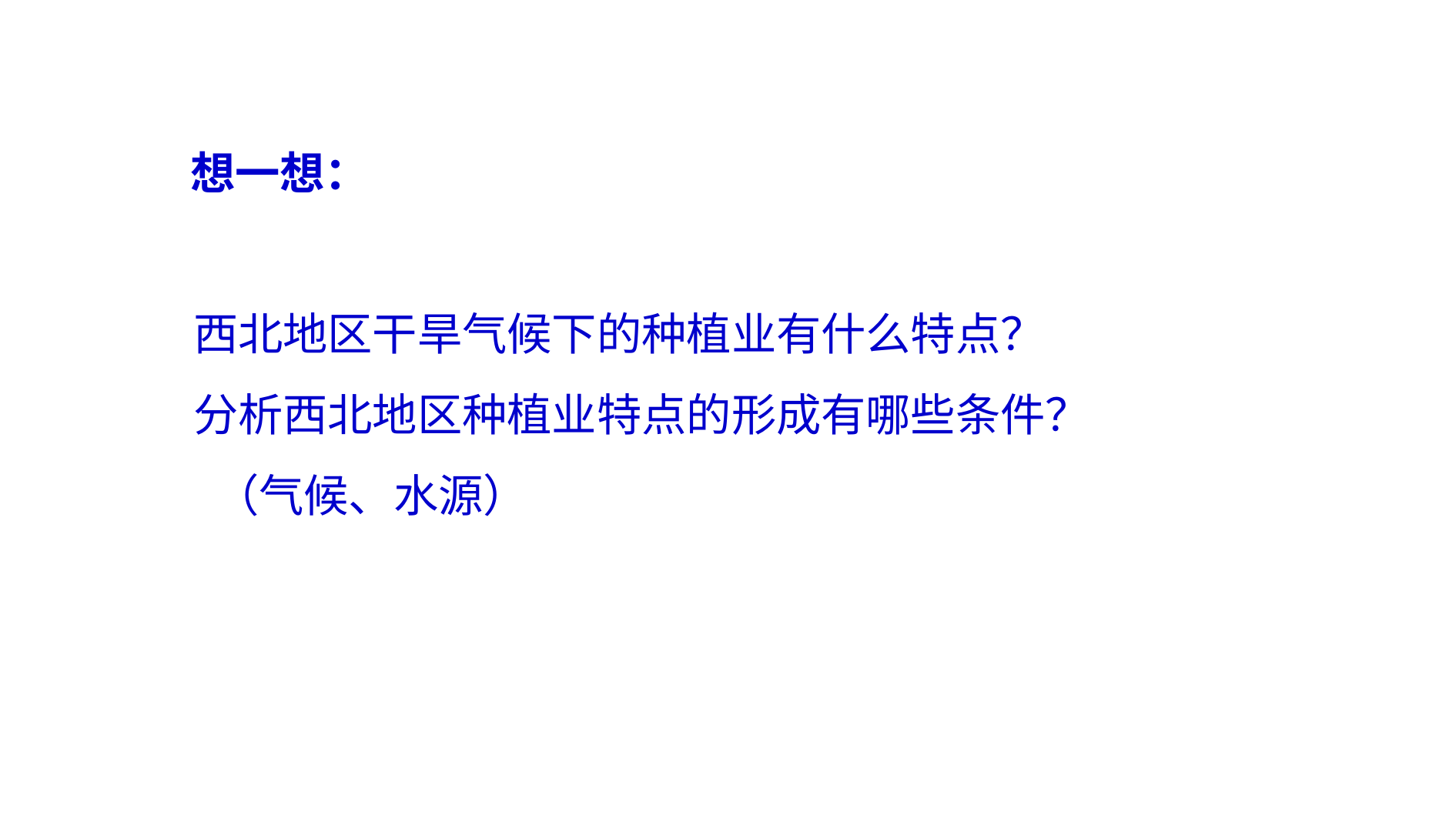

想一想：
西北地区干旱气候下的种植业有什么特点？
分析西北地区种植业特点的形成有哪些条件？
 （气候、水源）